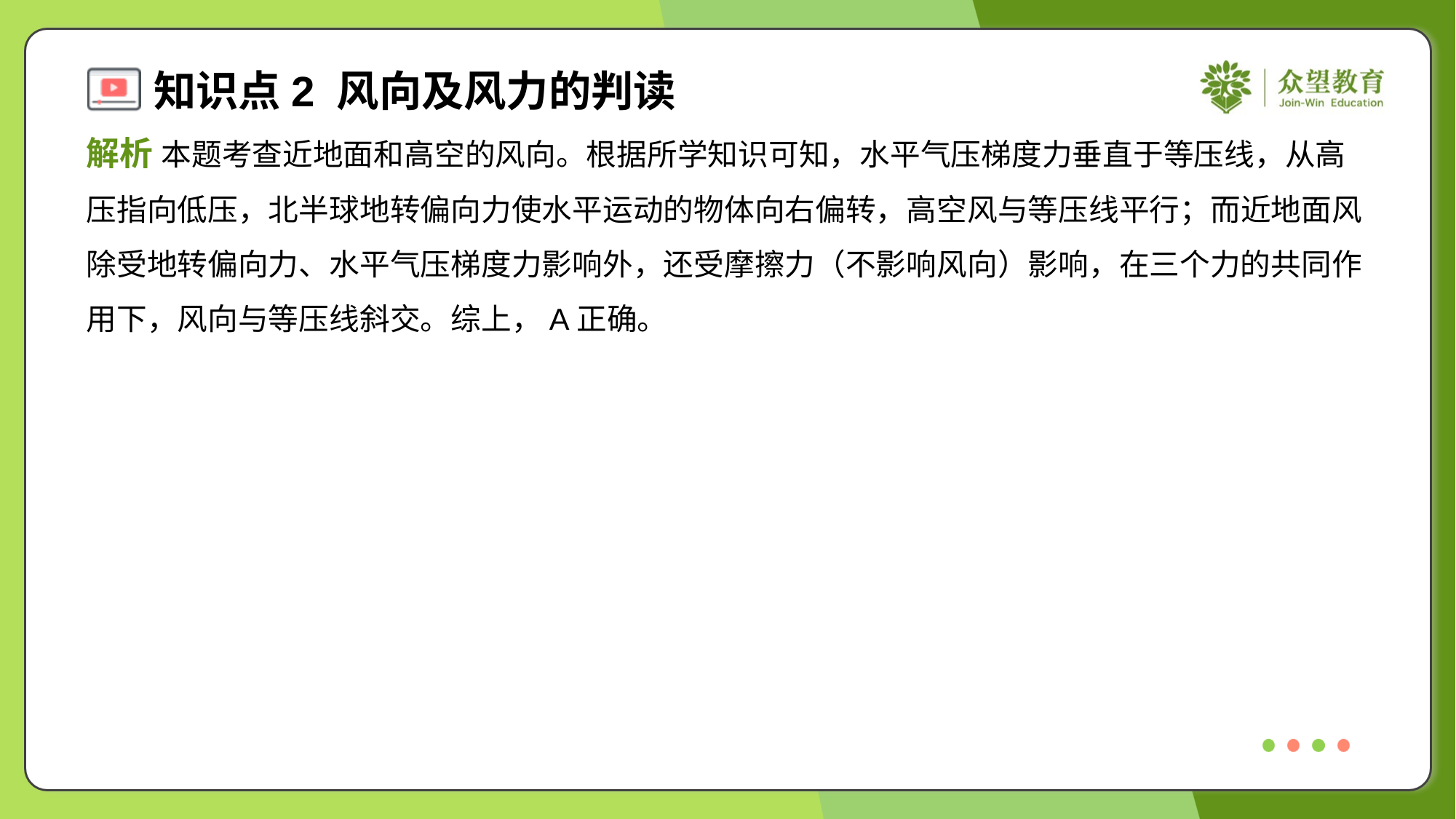

解析 本题考查近地面和高空的风向。根据所学知识可知，水平气压梯度力垂直于等压线，从高
压指向低压，北半球地转偏向力使水平运动的物体向右偏转，高空风与等压线平行；而近地面风
除受地转偏向力、水平气压梯度力影响外，还受摩擦力（不影响风向）影响，在三个力的共同作
用下，风向与等压线斜交。综上，A正确。